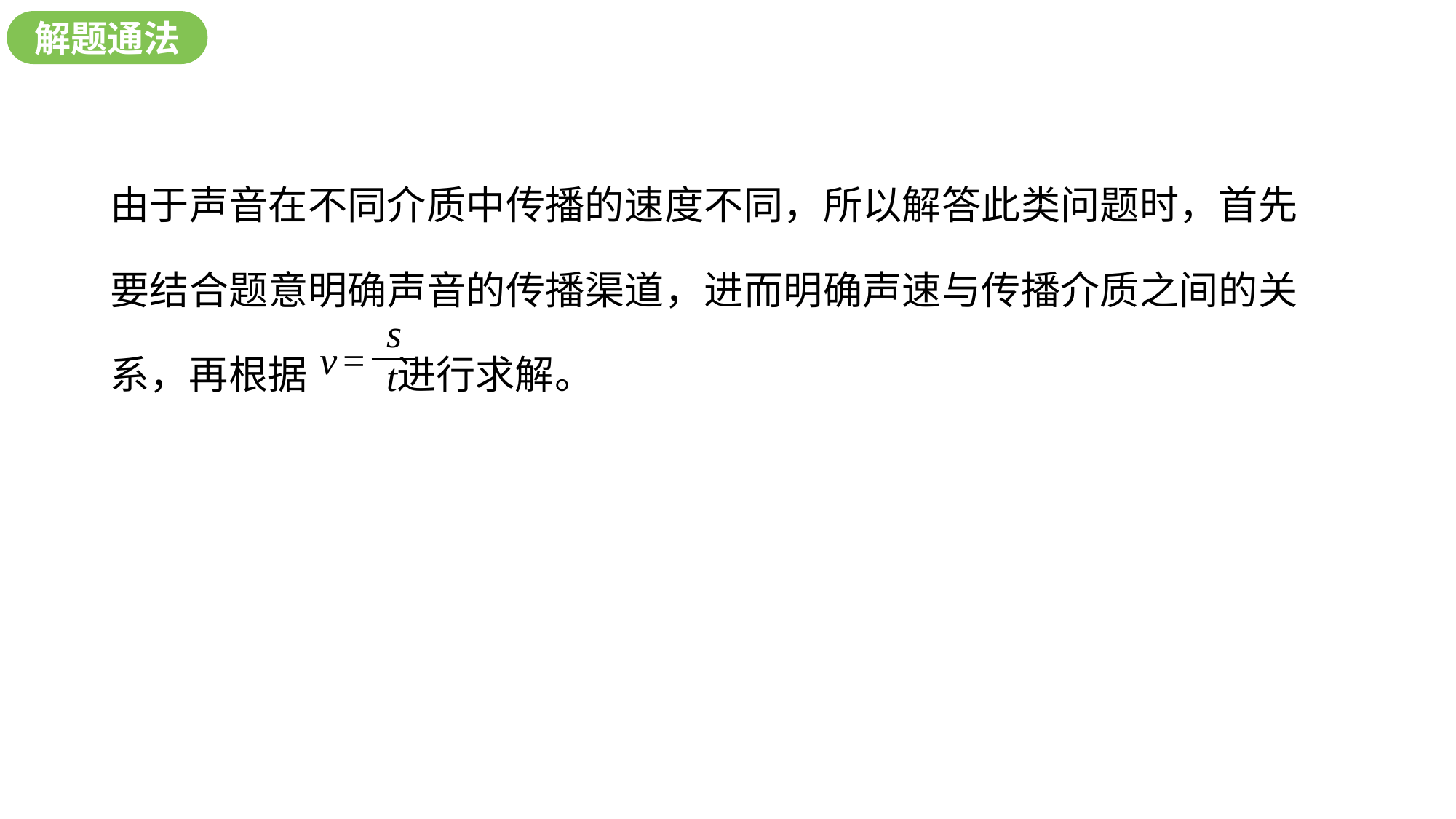

解题通法
由于声音在不同介质中传播的速度不同，所以解答此类问题时，首先要结合题意明确声音的传播渠道，进而明确声速与传播介质之间的关系，再根据          进行求解。
s
v =
t